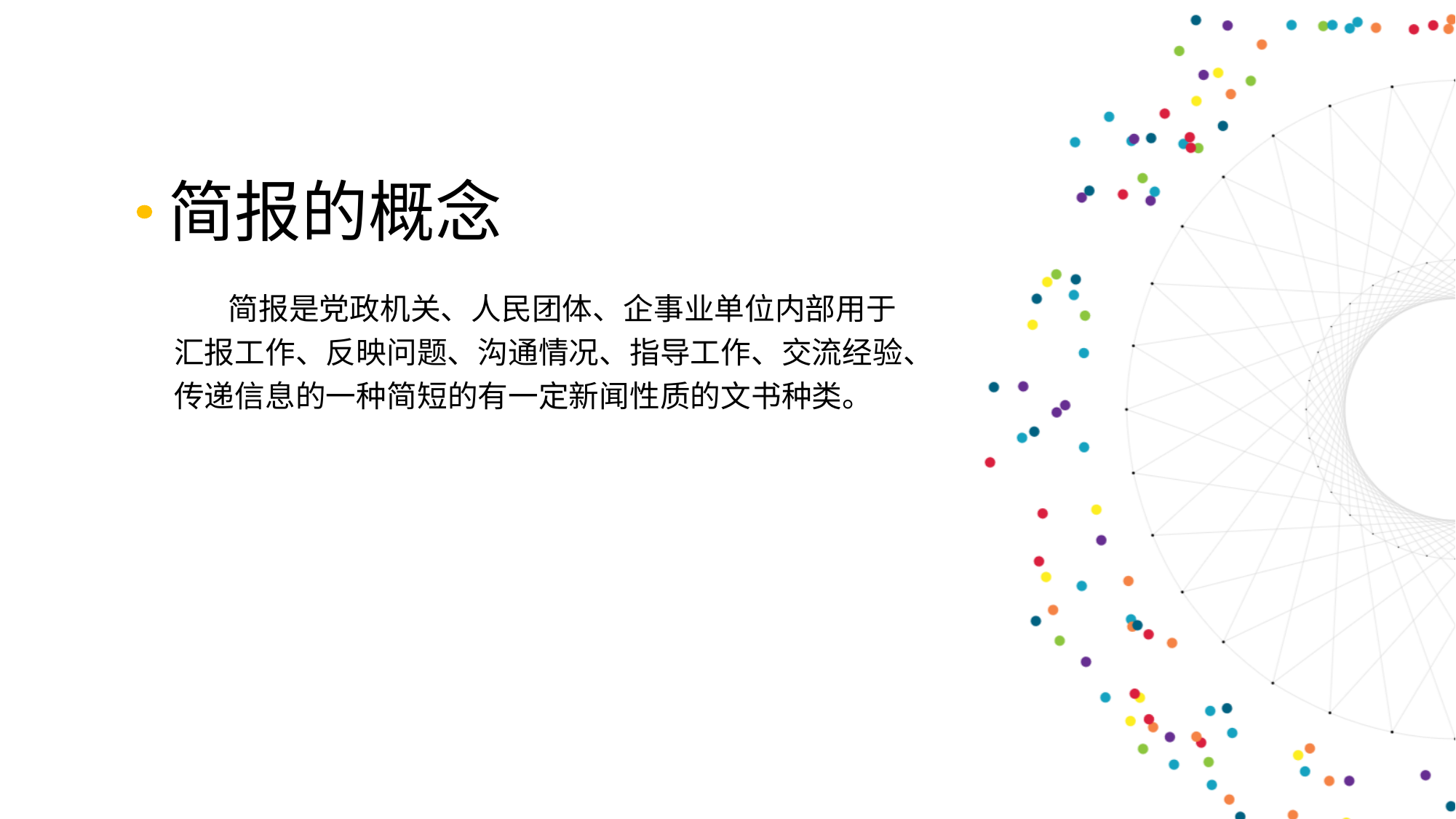

简报的概念

       简报是党政机关、人民团体、企事业单位内部用于汇报工作、反映问题、沟通情况、指导工作、交流经验、传递信息的一种简短的有一定新闻性质的文书种类。